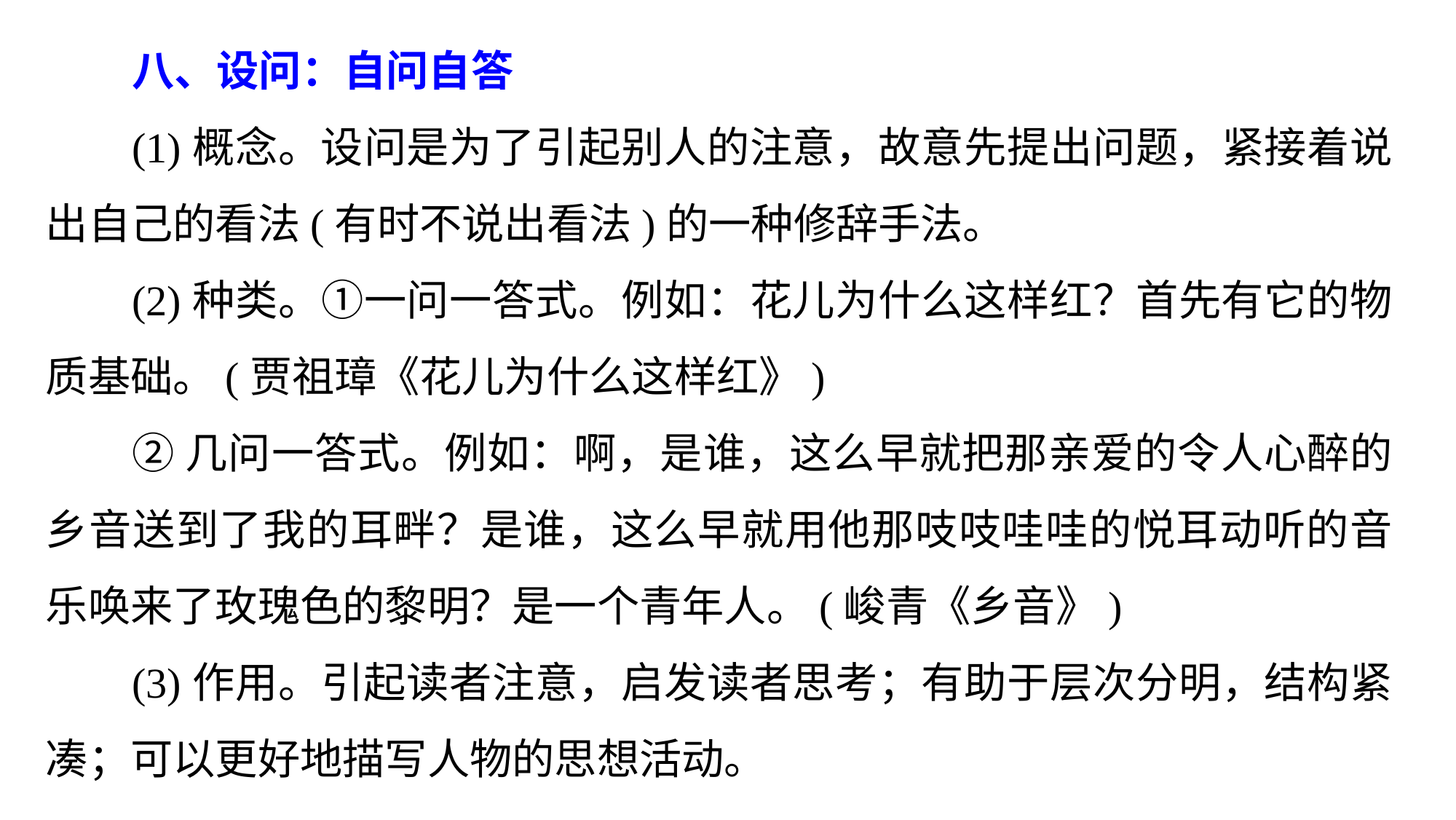

八、设问：自问自答
(1)概念。设问是为了引起别人的注意，故意先提出问题，紧接着说出自己的看法(有时不说出看法)的一种修辞手法。
(2)种类。①一问一答式。例如：花儿为什么这样红？首先有它的物质基础。(贾祖璋《花儿为什么这样红》)
②几问一答式。例如：啊，是谁，这么早就把那亲爱的令人心醉的乡音送到了我的耳畔？是谁，这么早就用他那吱吱哇哇的悦耳动听的音乐唤来了玫瑰色的黎明？是一个青年人。(峻青《乡音》)
(3)作用。引起读者注意，启发读者思考；有助于层次分明，结构紧凑；可以更好地描写人物的思想活动。